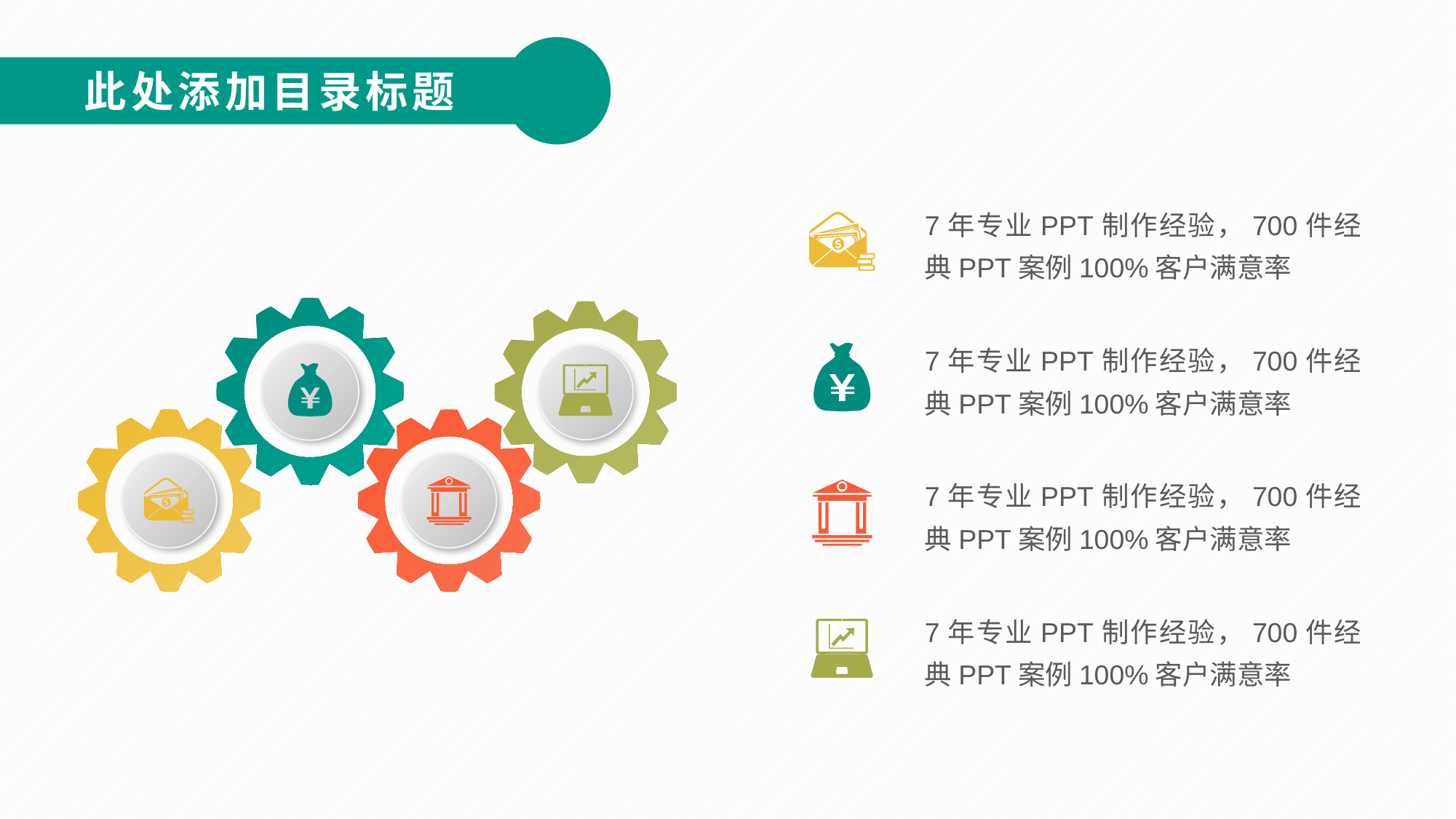

此处添加目录标题
7年专业PPT制作经验，700件经典PPT案例100%客户满意率

7年专业PPT制作经验，700件经典PPT案例100%客户满意率

7年专业PPT制作经验，700件经典PPT案例100%客户满意率

7年专业PPT制作经验，700件经典PPT案例100%客户满意率